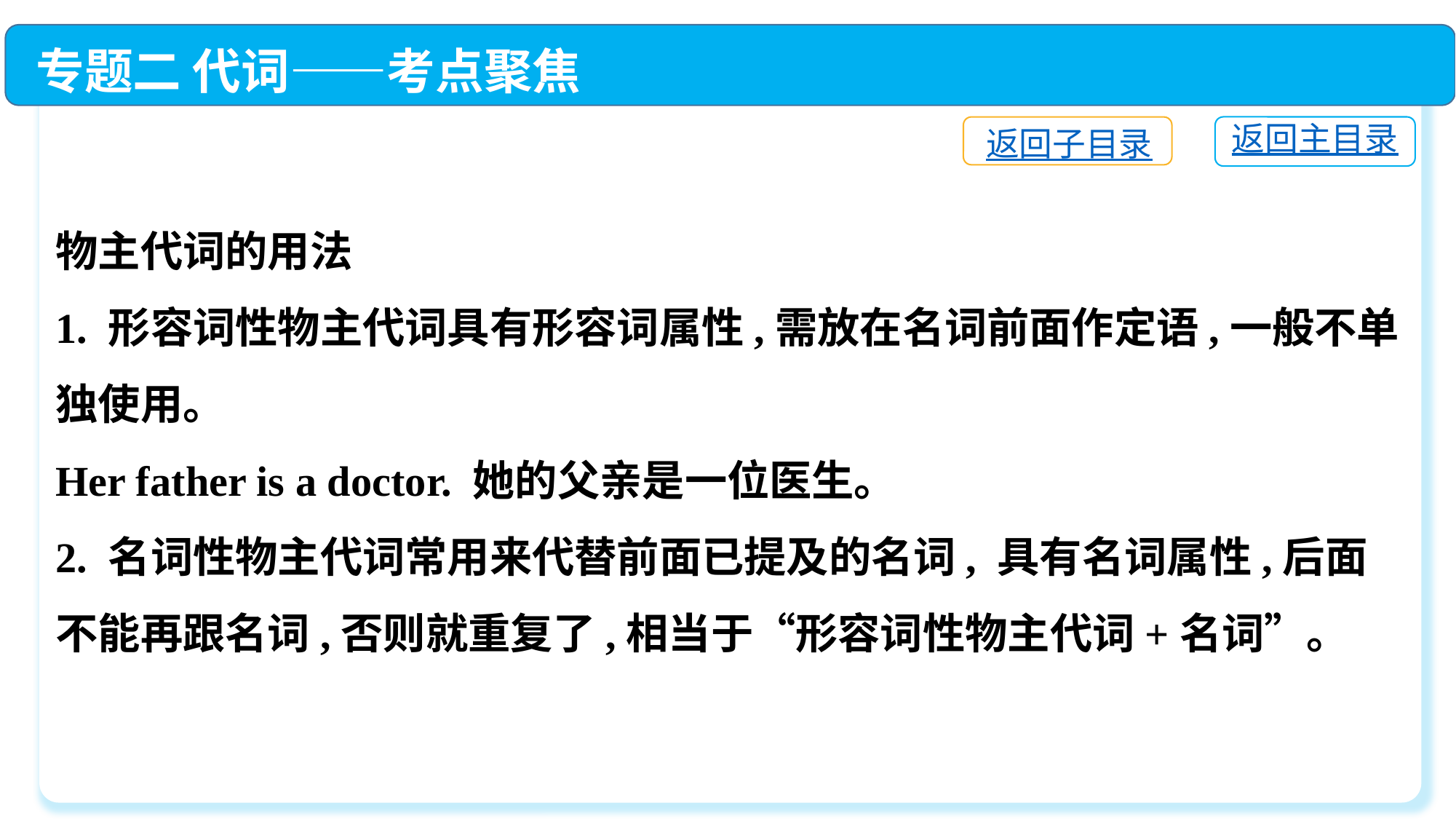

专题二 代词——考点聚焦

物主代词的用法
1. 形容词性物主代词具有形容词属性,需放在名词前面作定语,一般不单独使用。
Her father is a doctor. 她的父亲是一位医生。
2. 名词性物主代词常用来代替前面已提及的名词, 具有名词属性,后面不能再跟名词,否则就重复了,相当于“形容词性物主代词+名词”。

返回主目录

返回子目录